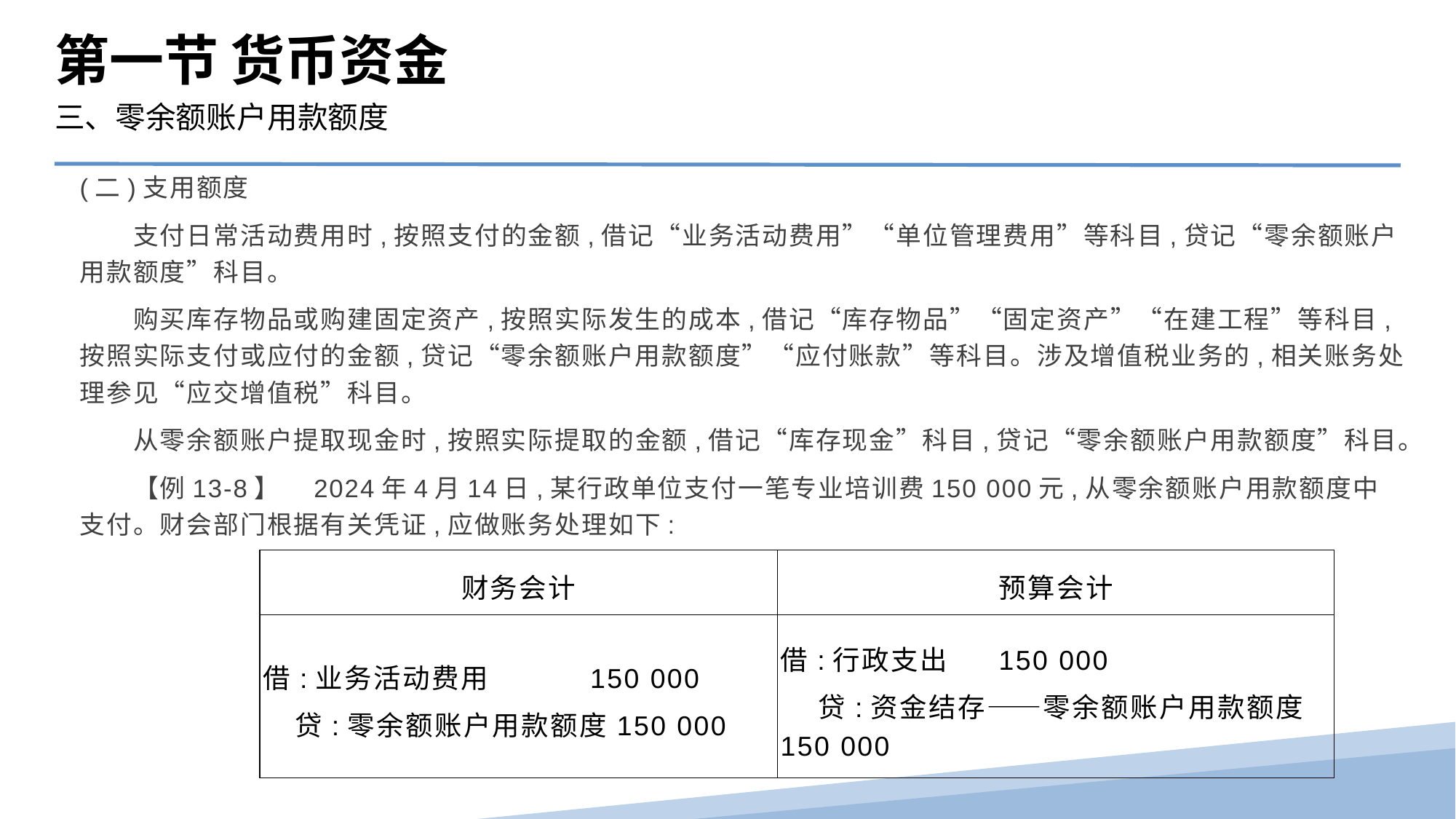

第一节 货币资金
三、零余额账户用款额度

(二)支用额度
　　支付日常活动费用时,按照支付的金额,借记“业务活动费用”“单位管理费用”等科目,贷记“零余额账户用款额度”科目。
　　购买库存物品或购建固定资产,按照实际发生的成本,借记“库存物品”“固定资产”“在建工程”等科目,按照实际支付或应付的金额,贷记“零余额账户用款额度”“应付账款”等科目。涉及增值税业务的,相关账务处理参见“应交增值税”科目。
　　从零余额账户提取现金时,按照实际提取的金额,借记“库存现金”科目,贷记“零余额账户用款额度”科目。
　　【例13-8】　2024年4月14日,某行政单位支付一笔专业培训费150 000元,从零余额账户用款额度中支付。财会部门根据有关凭证,应做账务处理如下:
| 财务会计 | 预算会计 |
| --- | --- |
| 借:业务活动费用 150 000 贷:零余额账户用款额度150 000 | 借:行政支出 150 000 贷:资金结存——零余额账户用款额度 150 000 |